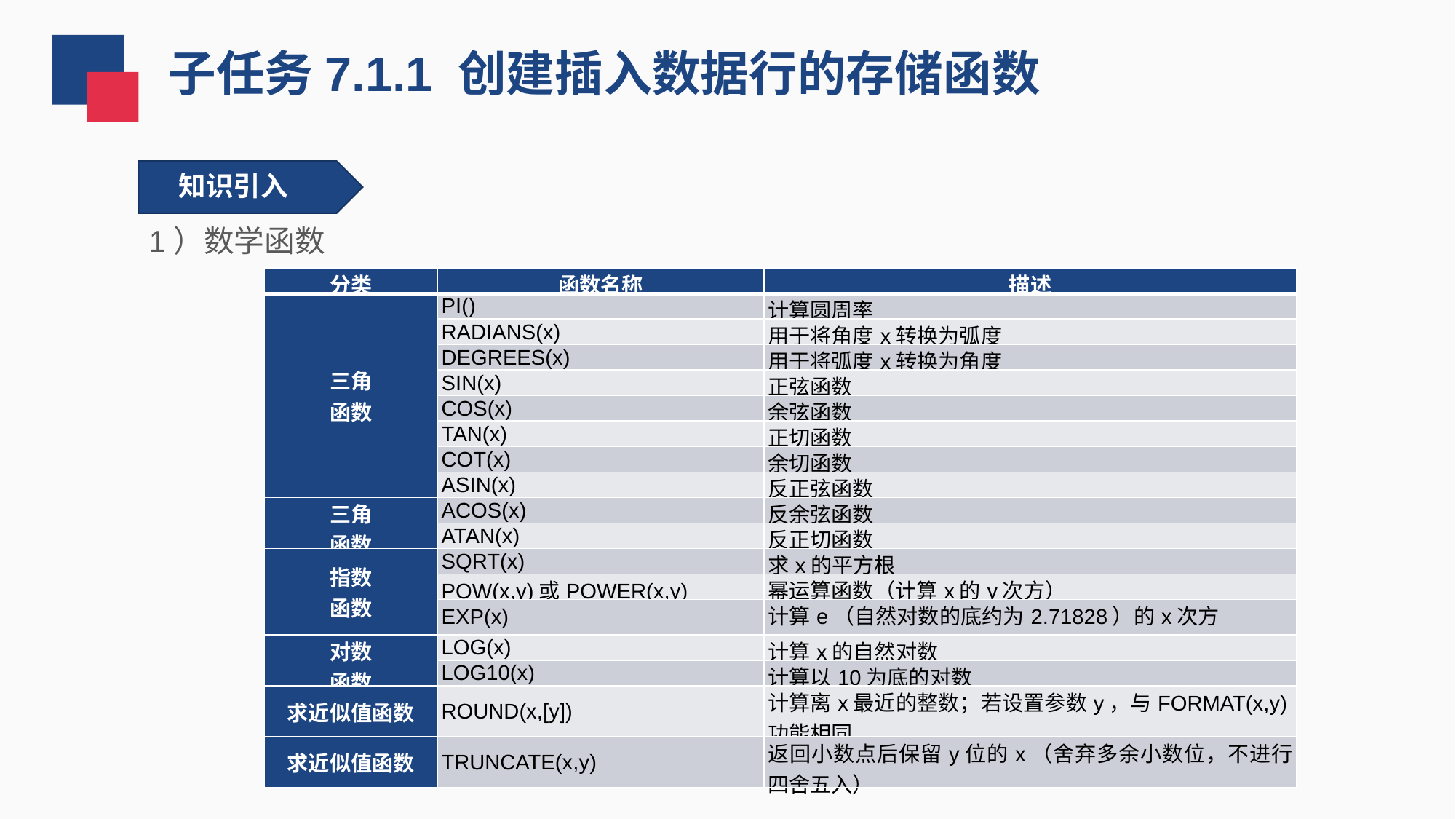

子任务7.1.1 创建插入数据行的存储函数

知识引入
1）数学函数
| 分类 | 函数名称 | 描述 |
| --- | --- | --- |
| 三角 函数 | PI() | 计算圆周率 |
|  | RADIANS(x) | 用于将角度x转换为弧度 |
|  | DEGREES(x) | 用于将弧度x转换为角度 |
|  | SIN(x) | 正弦函数 |
|  | COS(x) | 余弦函数 |
|  | TAN(x) | 正切函数 |
|  | COT(x) | 余切函数 |
|  | ASIN(x) | 反正弦函数 |
| 三角 函数 | ACOS(x) | 反余弦函数 |
|  | ATAN(x) | 反正切函数 |
| 指数 函数 | SQRT(x) | 求x的平方根 |
|  | POW(x,y)或POWER(x,y) | 幂运算函数（计算x的y次方） |
|  | EXP(x) | 计算e（自然对数的底约为2.71828）的x次方 |
| 对数 函数 | LOG(x) | 计算x的自然对数 |
|  | LOG10(x) | 计算以10为底的对数 |
| 求近似值函数 | ROUND(x,[y]) | 计算离x最近的整数；若设置参数y，与FORMAT(x,y) 功能相同 |
| 求近似值函数 | TRUNCATE(x,y) | 返回小数点后保留y位的x（舍弃多余小数位，不进行四舍五入） |